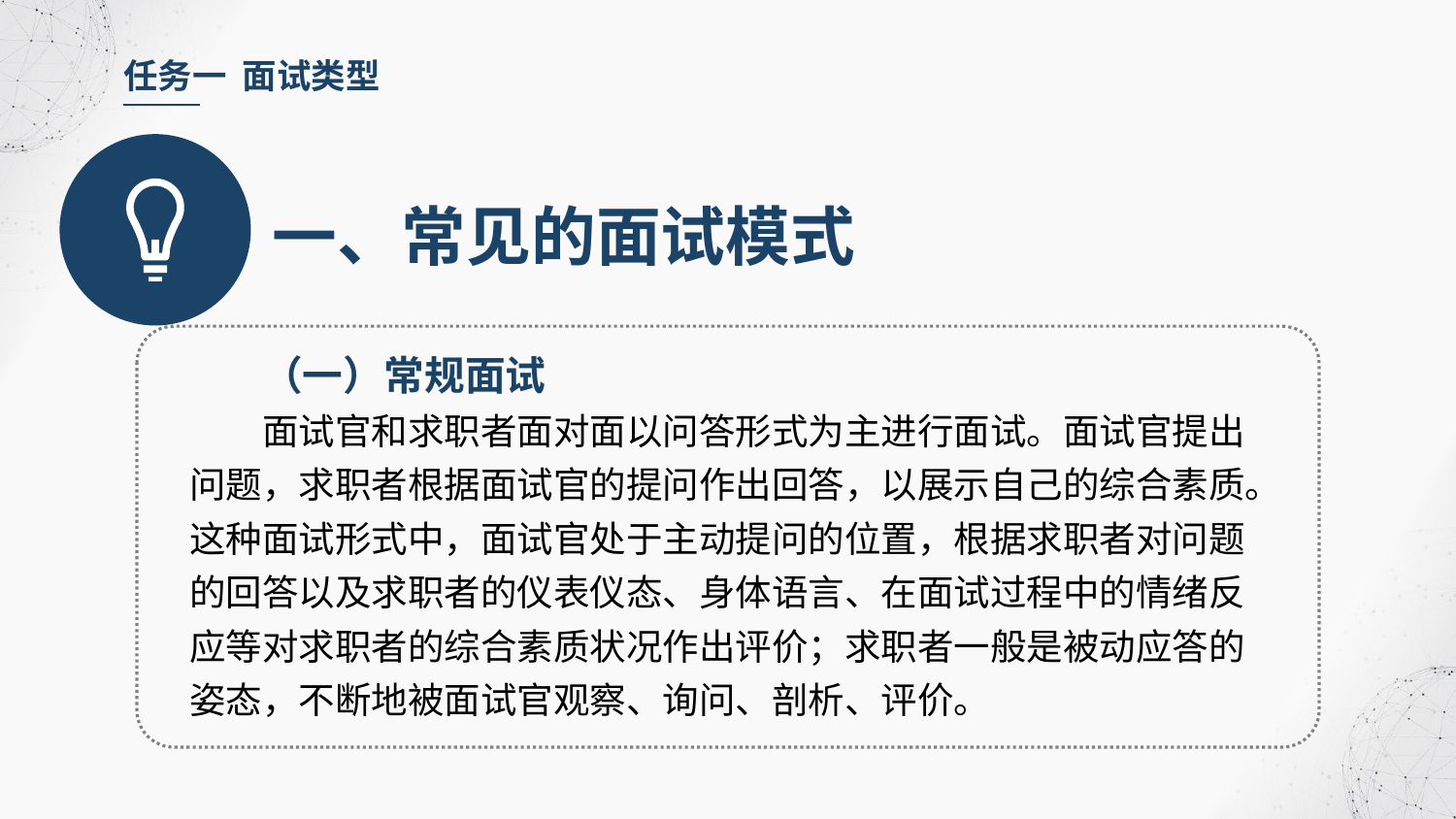

任务一  面试类型

一、常见的面试模式

（一）常规面试
面试官和求职者面对面以问答形式为主进行面试。面试官提出问题，求职者根据面试官的提问作出回答，以展示自己的综合素质。这种面试形式中，面试官处于主动提问的位置，根据求职者对问题的回答以及求职者的仪表仪态、身体语言、在面试过程中的情绪反应等对求职者的综合素质状况作出评价；求职者一般是被动应答的姿态，不断地被面试官观察、询问、剖析、评价。